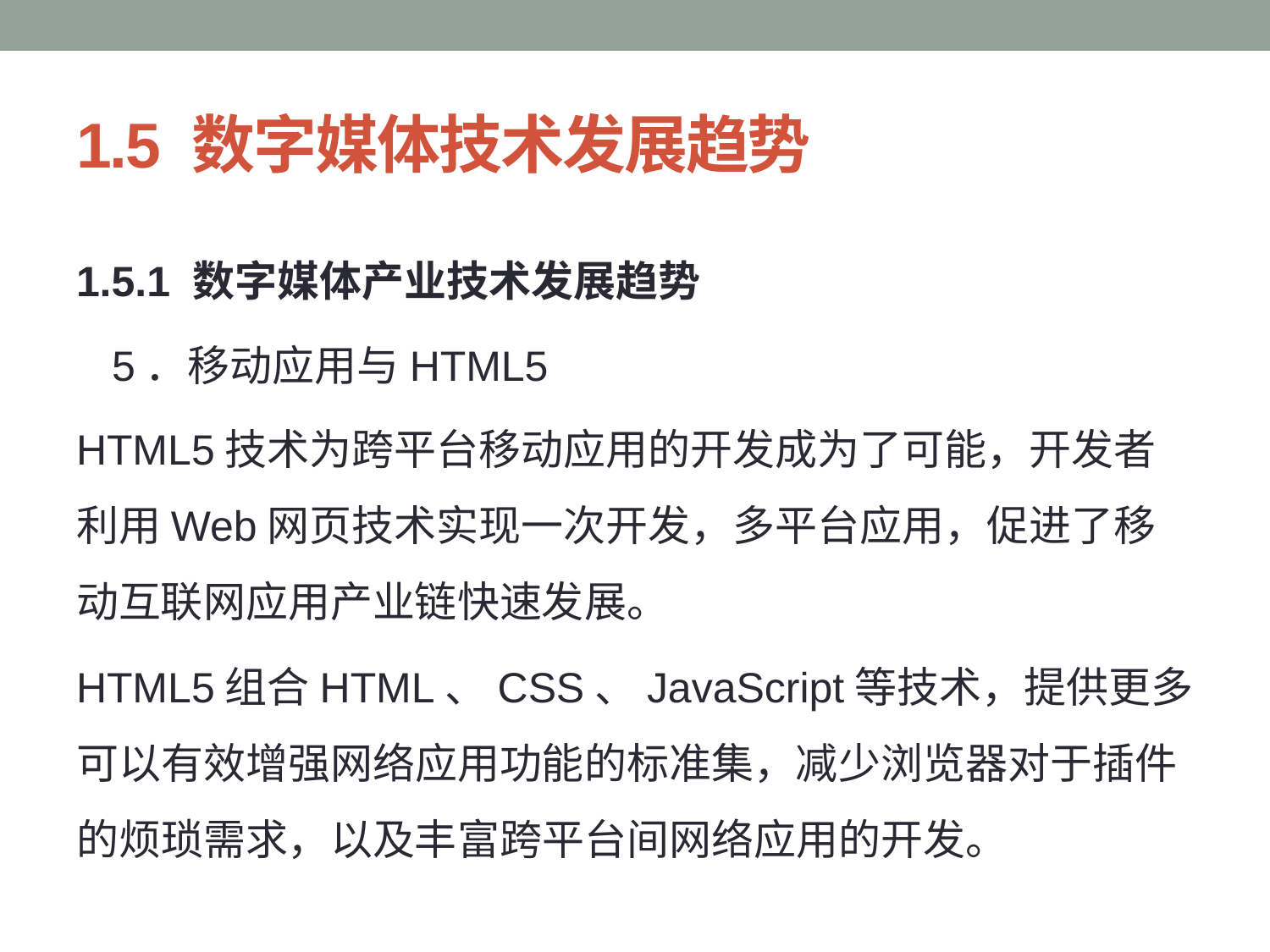

# 1.5 数字媒体技术发展趋势
1.5.1 数字媒体产业技术发展趋势
   5．移动应用与HTML5
HTML5技术为跨平台移动应用的开发成为了可能，开发者利用Web网页技术实现一次开发，多平台应用，促进了移动互联网应用产业链快速发展。
HTML5组合HTML、CSS、JavaScript等技术，提供更多可以有效增强网络应用功能的标准集，减少浏览器对于插件的烦琐需求，以及丰富跨平台间网络应用的开发。